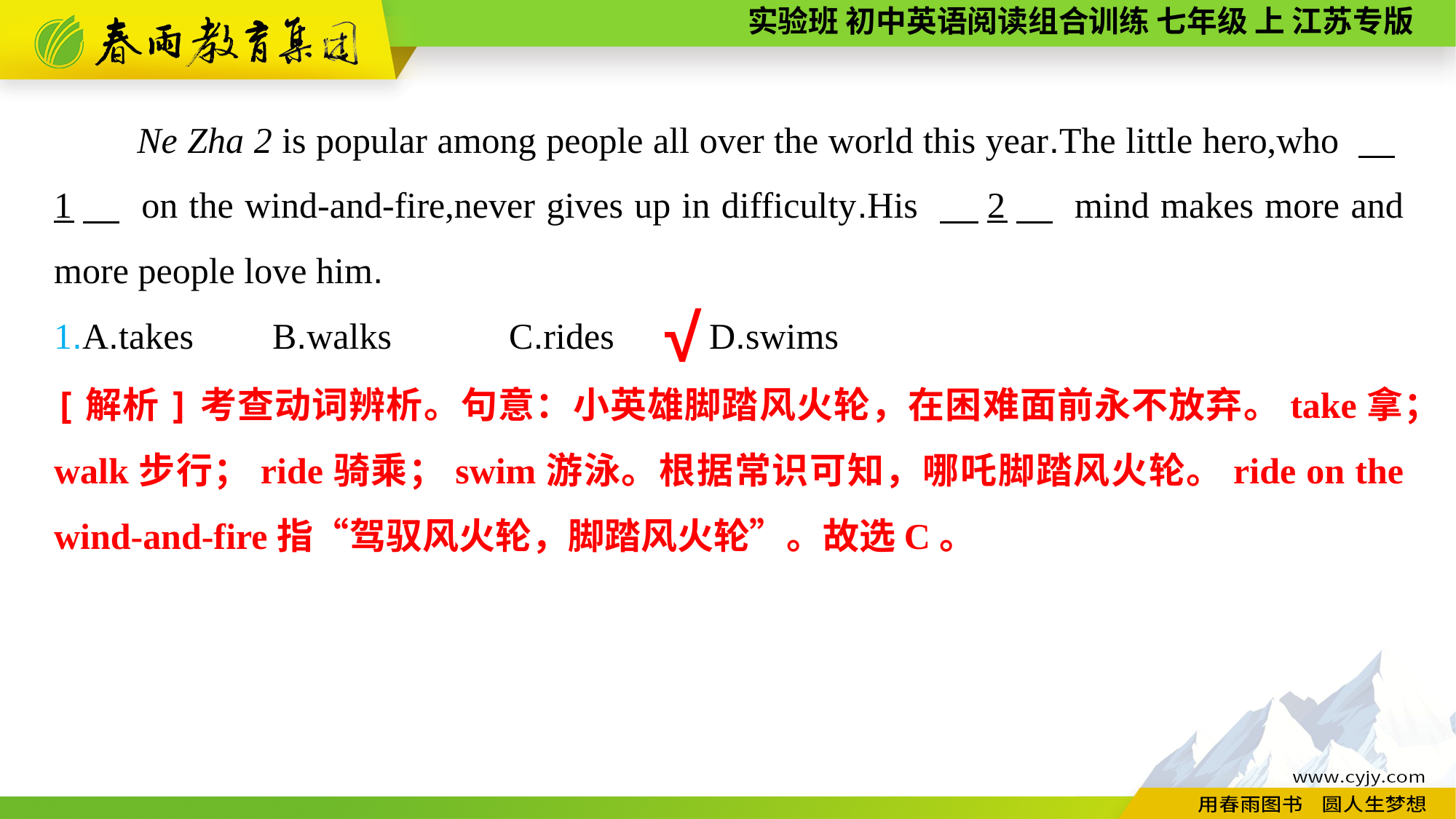

Ne Zha 2 is popular among people all over the world this year.The little hero,who 　1　 on the wind-and-fire,never gives up in difficulty.His 　2　 mind makes more and more people love him.
1.A.takes	B.walks	  C.rides	D.swims
√
[解析]考查动词辨析。句意：小英雄脚踏风火轮，在困难面前永不放弃。take拿；walk步行；ride骑乘；swim游泳。根据常识可知，哪吒脚踏风火轮。ride on the wind-and-fire指“驾驭风火轮，脚踏风火轮”。故选C。